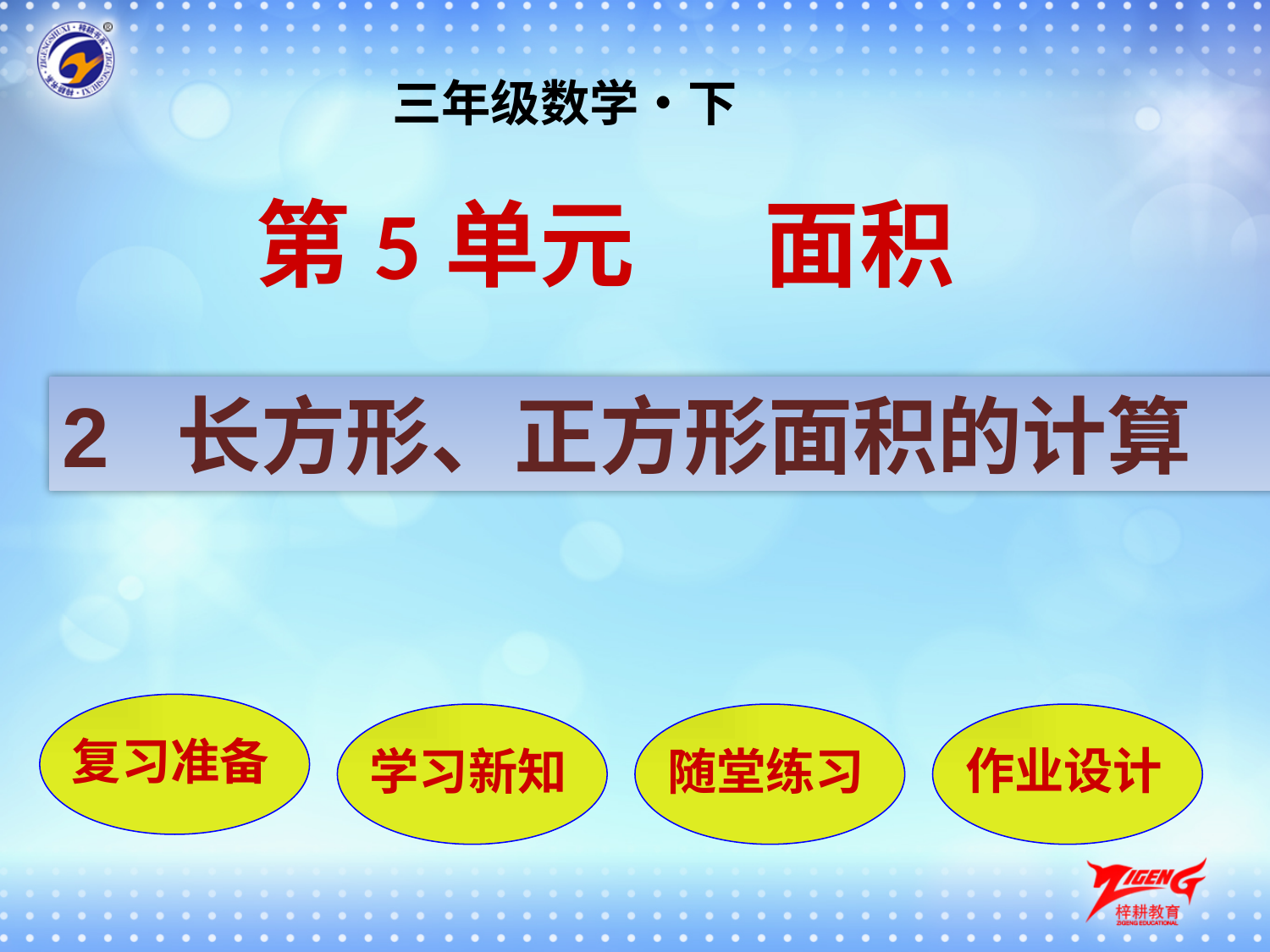

三年级数学•下
第5单元      面积
2  长方形、正方形面积的计算

复习准备

学习新知

随堂练习

作业设计